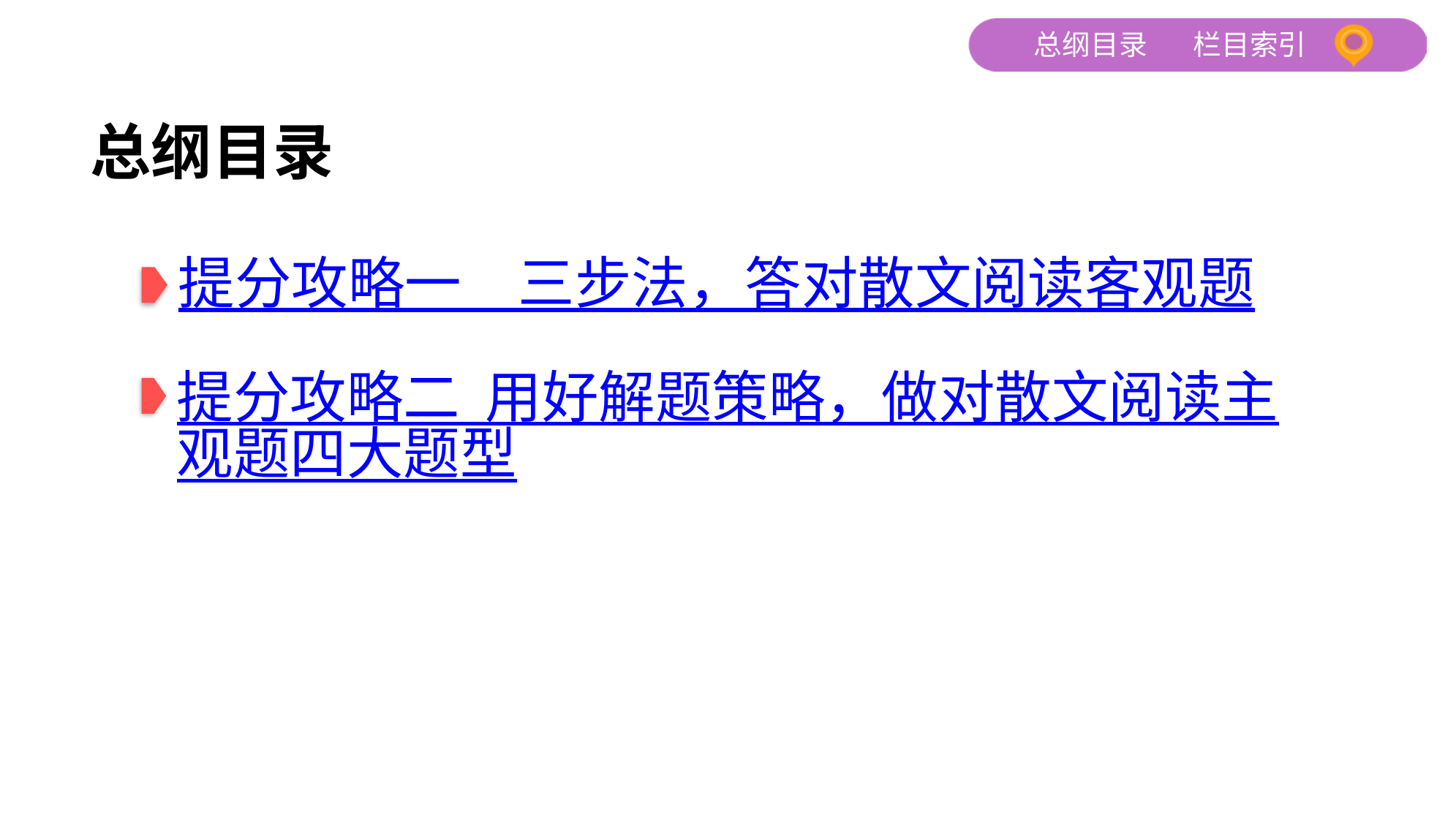

总纲目录
提分攻略一　三步法，答对散文阅读客观题

提分攻略二  用好解题策略，做对散文阅读主观题四大题型